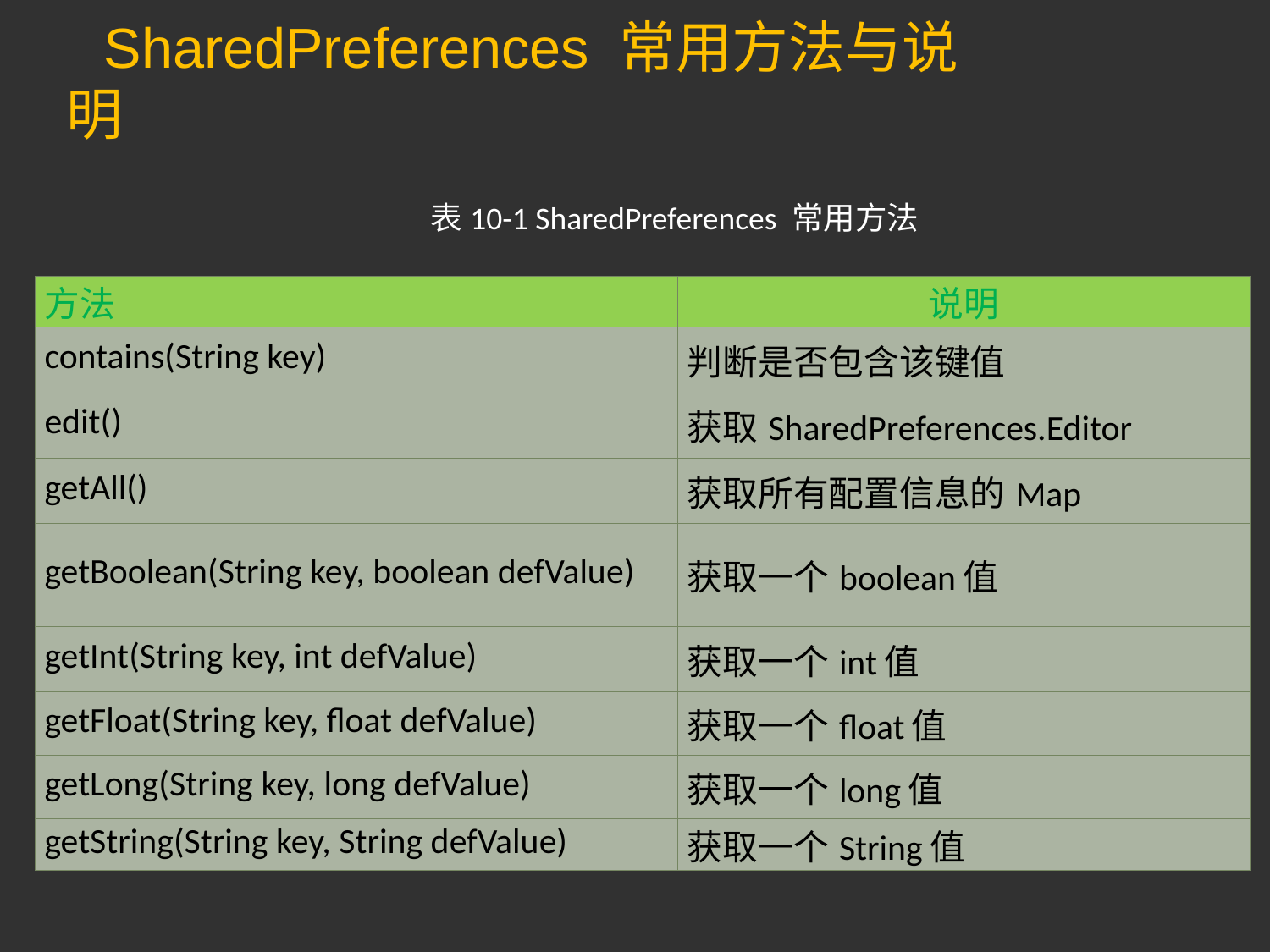

SharedPreferences 常用方法与说明

表10-1 SharedPreferences 常用方法

| 方法 | 说明 |
| --- | --- |
| contains(String key) | 判断是否包含该键值 |
| edit() | 获取SharedPreferences.Editor |
| getAll() | 获取所有配置信息的Map |
| getBoolean(String key, boolean defValue) | 获取一个boolean值 |
| getInt(String key, int defValue) | 获取一个int值 |
| getFloat(String key, float defValue) | 获取一个float值 |
| getLong(String key, long defValue) | 获取一个long值 |
| getString(String key, String defValue) | 获取一个String值 |